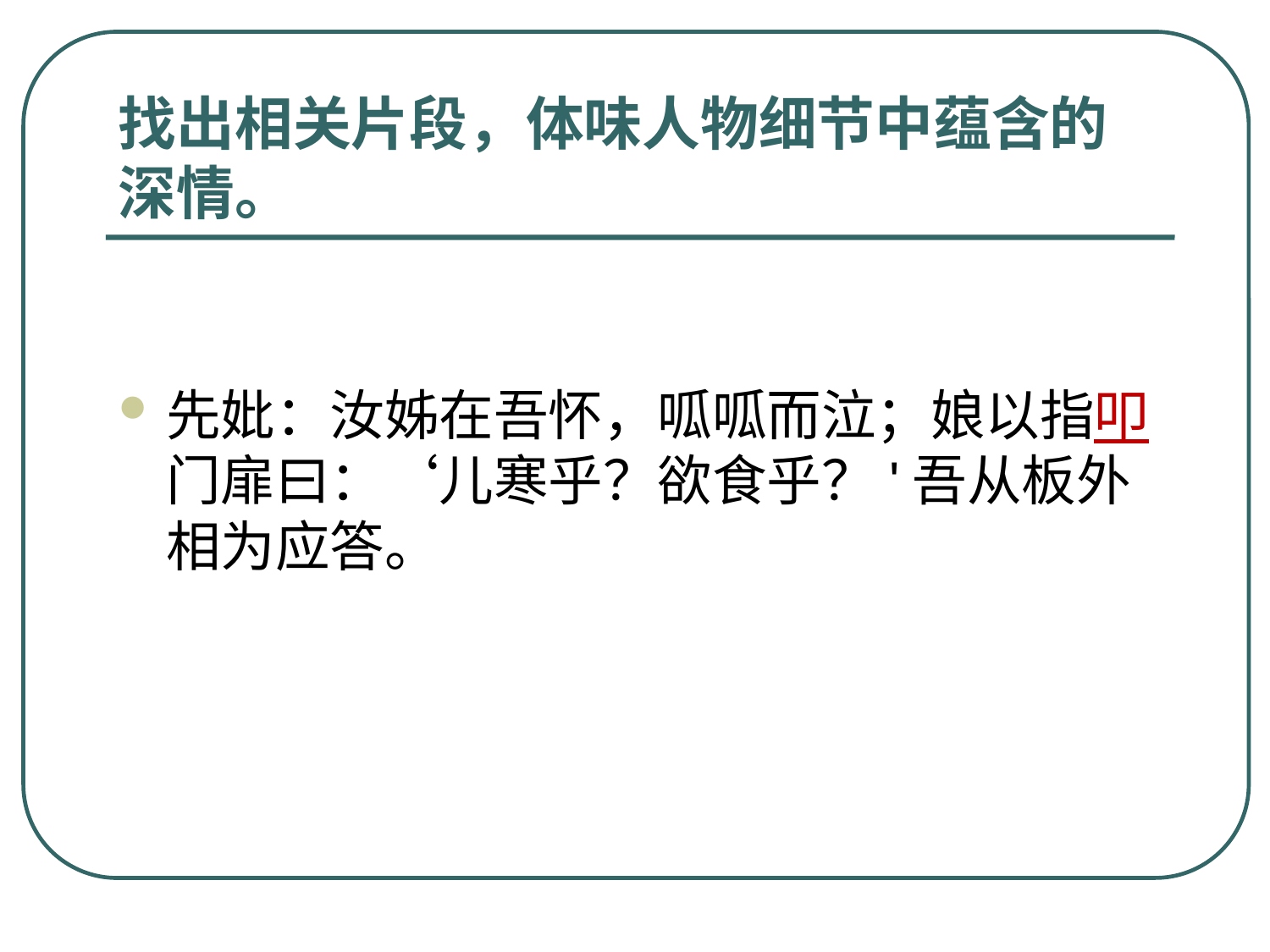

# 找出相关片段，体味人物细节中蕴含的深情。
先妣：汝姊在吾怀，呱呱而泣；娘以指叩门扉曰：‘儿寒乎？欲食乎？'吾从板外相为应答。